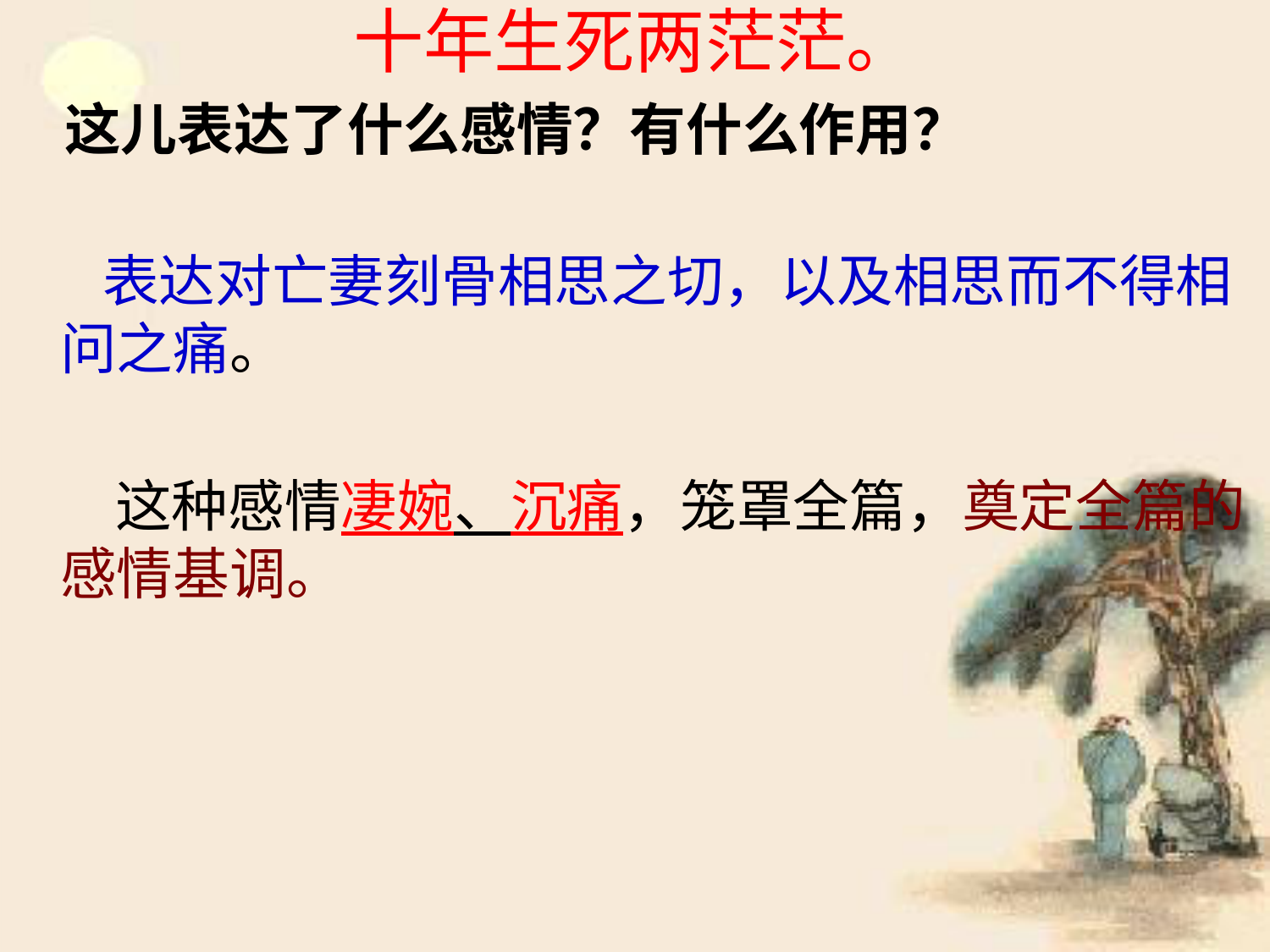

十年生死两茫茫。
   这儿表达了什么感情？有什么作用？

      表达对亡妻刻骨相思之切，以及相思而不得相问之痛。

       这种感情凄婉、沉痛，笼罩全篇，奠定全篇的感情基调。